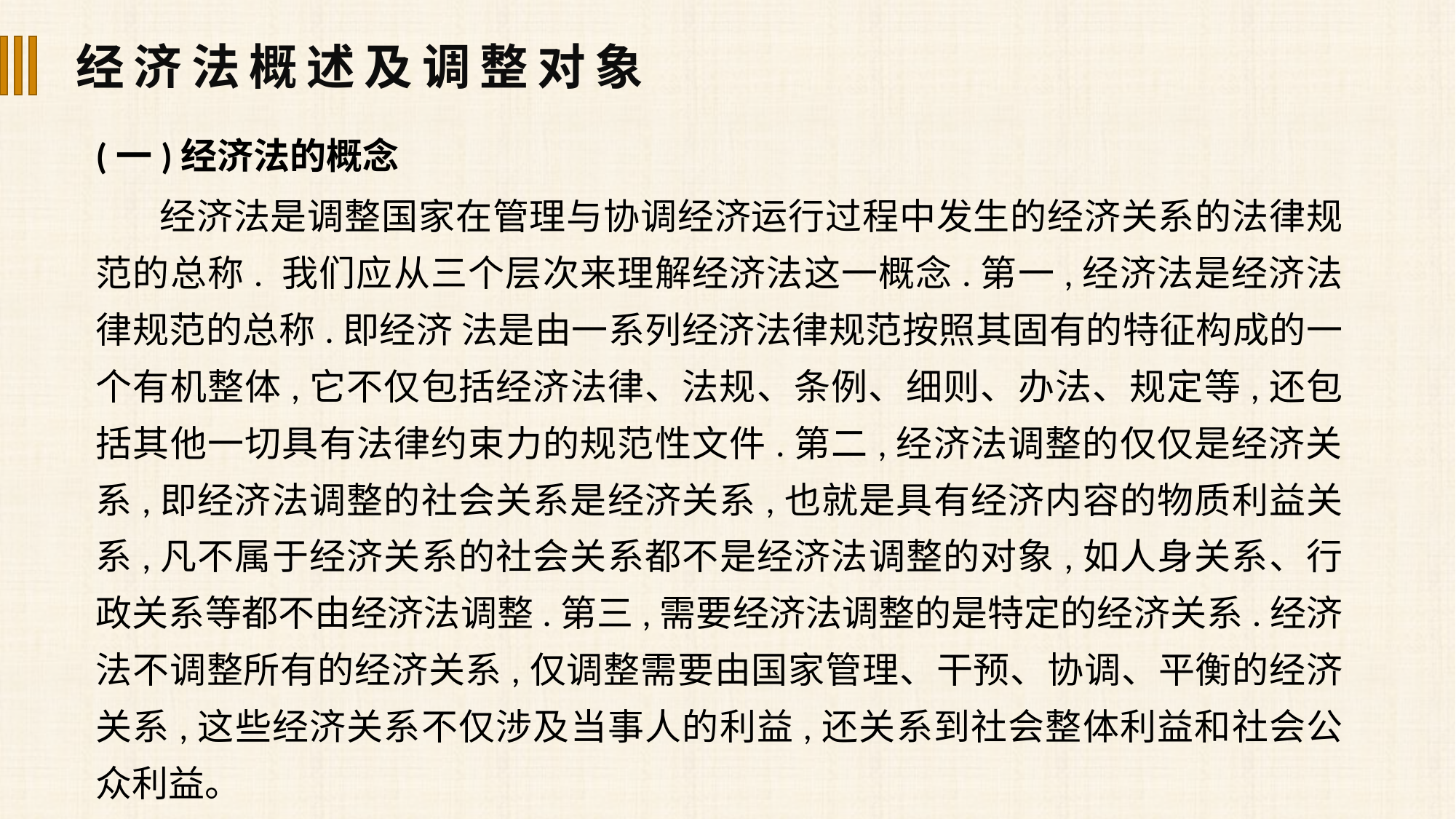

经济法概述及调整对象

(一)经济法的概念
经济法是调整国家在管理与协调经济运行过程中发生的经济关系的法律规范的总称. 我们应从三个层次来理解经济法这一概念.第一,经济法是经济法律规范的总称.即经济 法是由一系列经济法律规范按照其固有的特征构成的一个有机整体,它不仅包括经济法律、法规、条例、细则、办法、规定等,还包括其他一切具有法律约束力的规范性文件.第二,经济法调整的仅仅是经济关系,即经济法调整的社会关系是经济关系,也就是具有经济内容的物质利益关系,凡不属于经济关系的社会关系都不是经济法调整的对象,如人身关系、行政关系等都不由经济法调整.第三,需要经济法调整的是特定的经济关系.经济法不调整所有的经济关系,仅调整需要由国家管理、干预、协调、平衡的经济关系,这些经济关系不仅涉及当事人的利益,还关系到社会整体利益和社会公众利益。